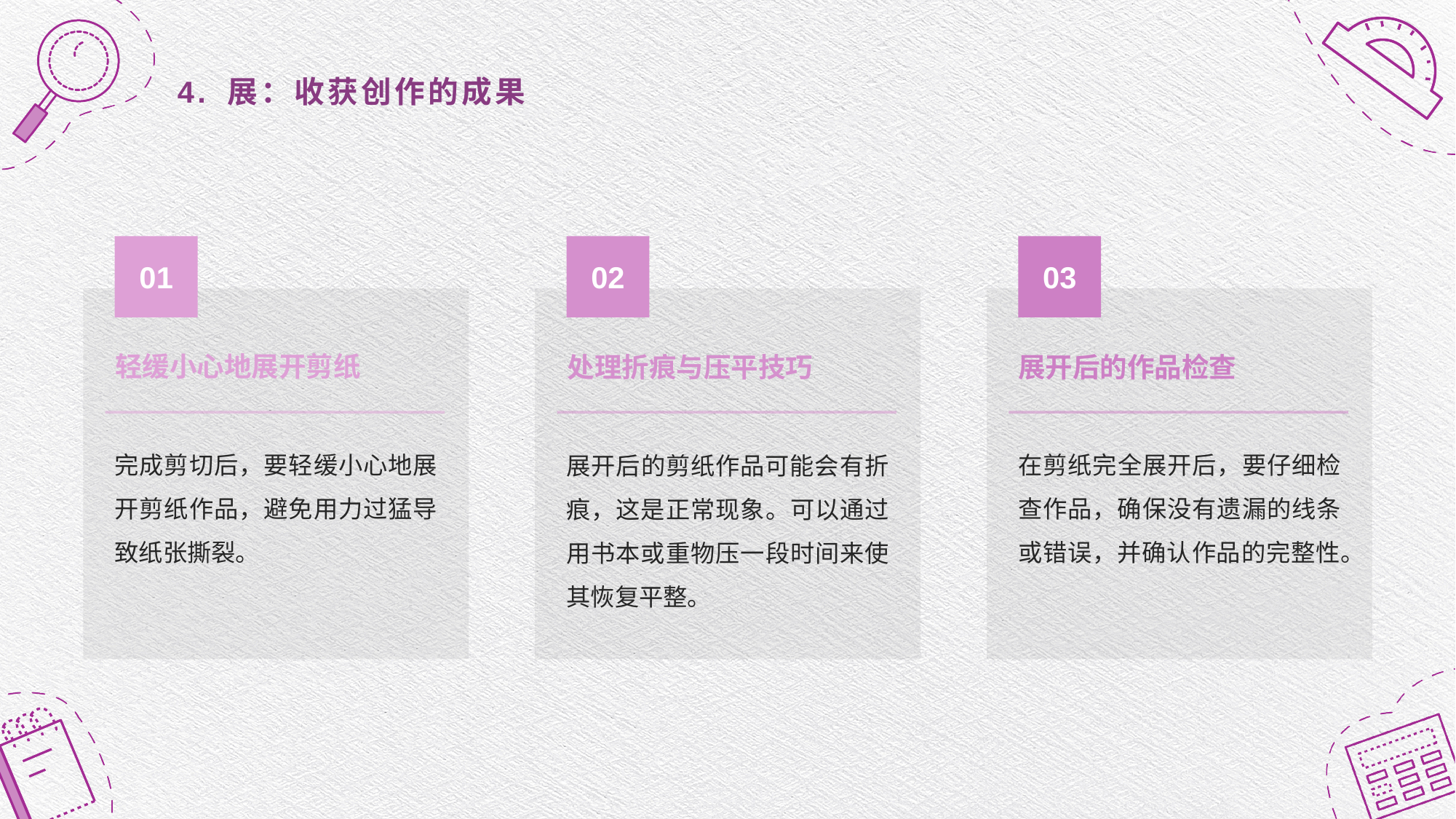

4. 展：收获创作的成果
01
02
03

轻缓小心地展开剪纸
处理折痕与压平技巧
展开后的作品检查
完成剪切后，要轻缓小心地展开剪纸作品，避免用力过猛导致纸张撕裂。
在剪纸完全展开后，要仔细检查作品，确保没有遗漏的线条或错误，并确认作品的完整性。
展开后的剪纸作品可能会有折痕，这是正常现象。可以通过用书本或重物压一段时间来使其恢复平整。